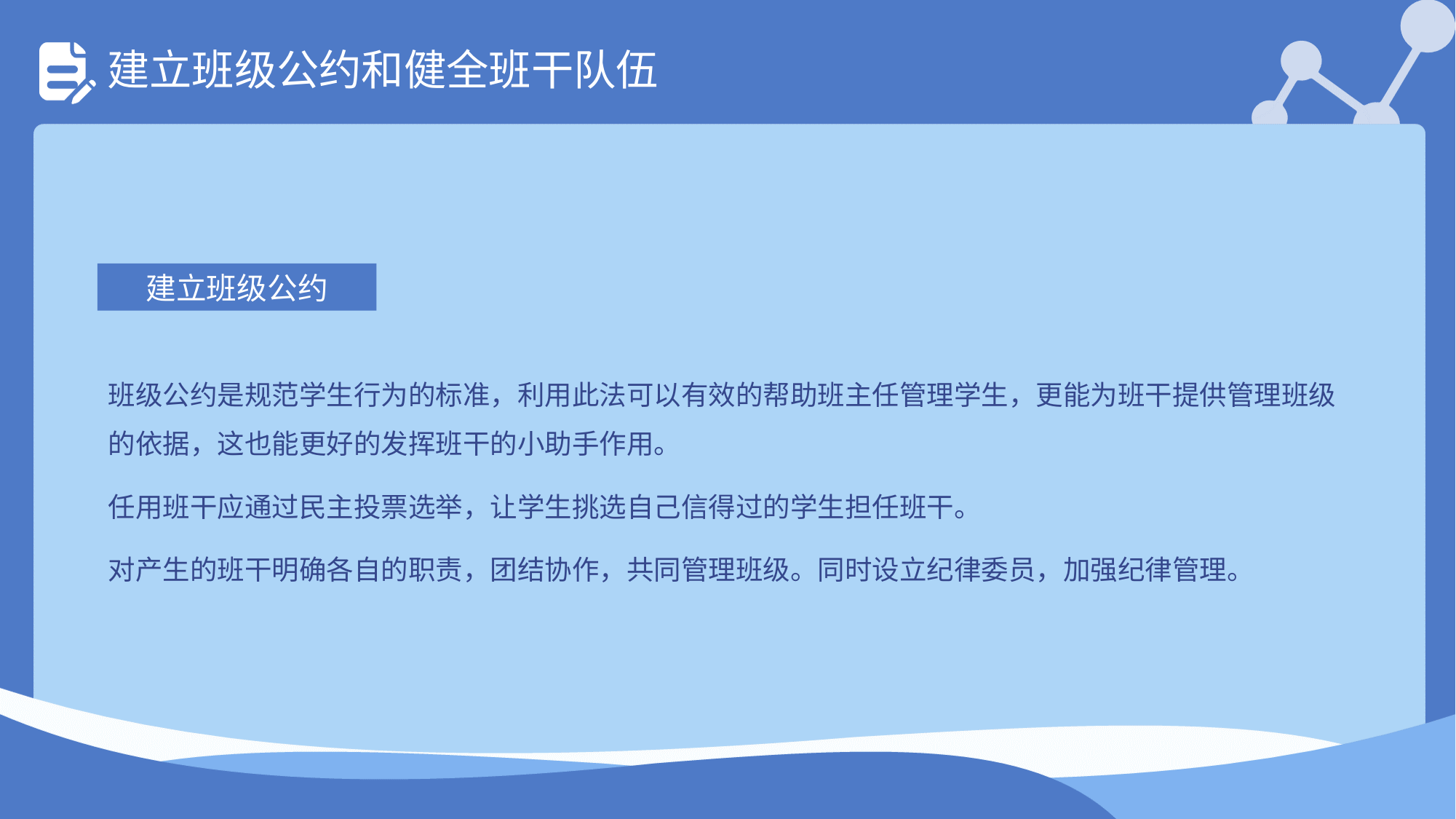

建立班级公约和健全班干队伍
建立班级公约
班级公约是规范学生行为的标准，利用此法可以有效的帮助班主任管理学生，更能为班干提供管理班级的依据，这也能更好的发挥班干的小助手作用。
任用班干应通过民主投票选举，让学生挑选自己信得过的学生担任班干。
对产生的班干明确各自的职责，团结协作，共同管理班级。同时设立纪律委员，加强纪律管理。